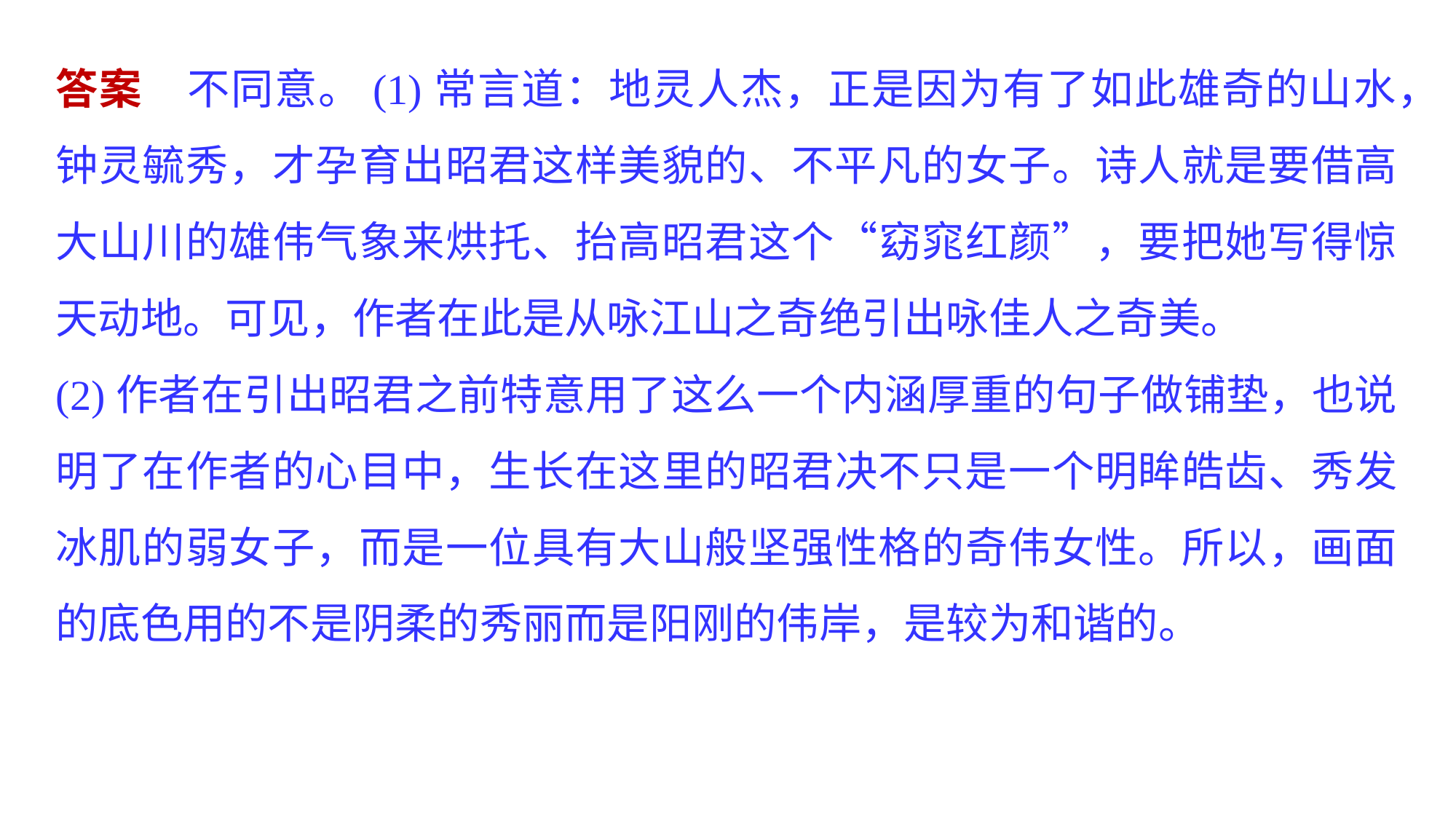

答案　不同意。(1)常言道：地灵人杰，正是因为有了如此雄奇的山水，钟灵毓秀，才孕育出昭君这样美貌的、不平凡的女子。诗人就是要借高大山川的雄伟气象来烘托、抬高昭君这个“窈窕红颜”，要把她写得惊天动地。可见，作者在此是从咏江山之奇绝引出咏佳人之奇美。
(2)作者在引出昭君之前特意用了这么一个内涵厚重的句子做铺垫，也说明了在作者的心目中，生长在这里的昭君决不只是一个明眸皓齿、秀发冰肌的弱女子，而是一位具有大山般坚强性格的奇伟女性。所以，画面的底色用的不是阴柔的秀丽而是阳刚的伟岸，是较为和谐的。